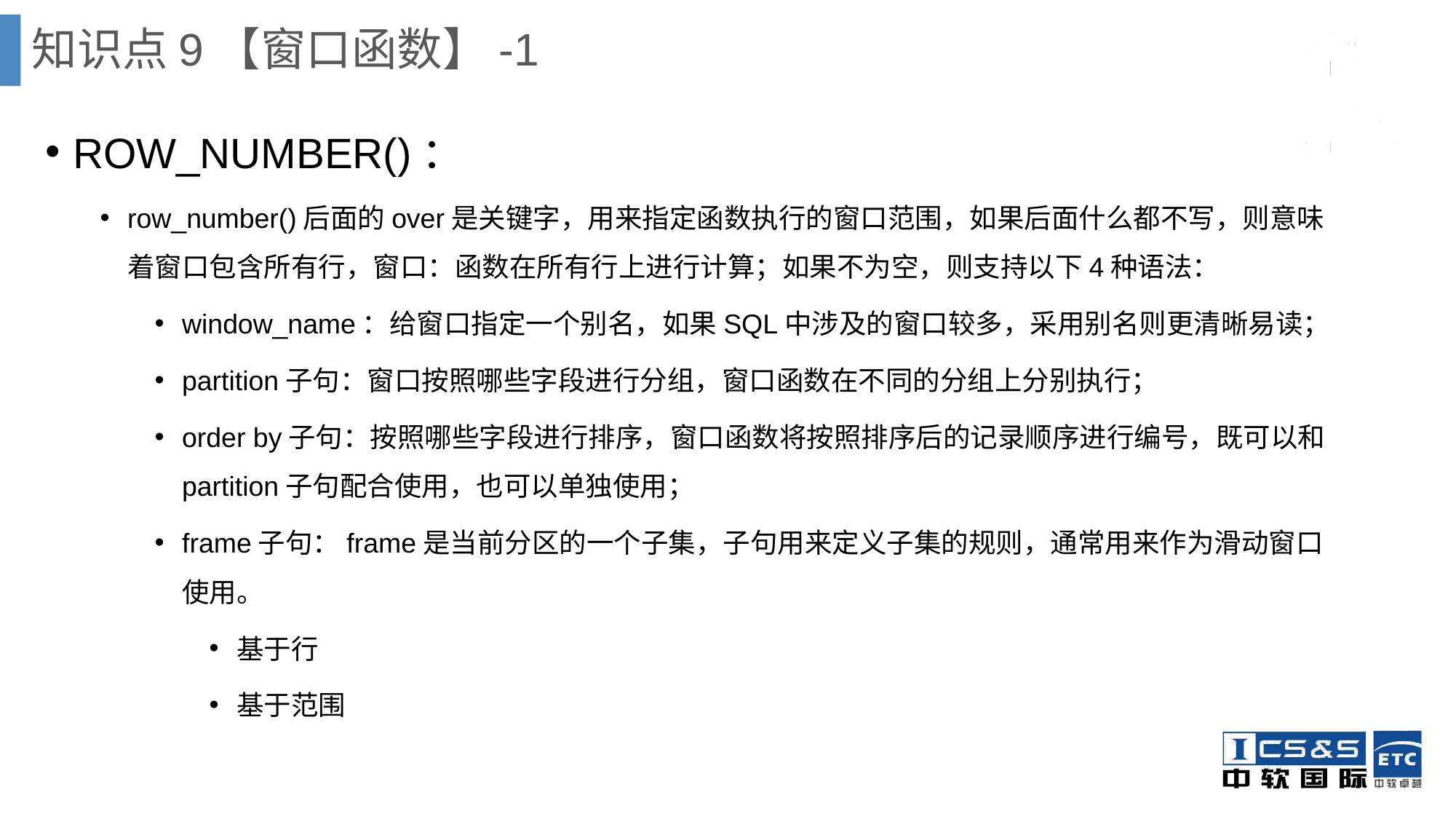

知识点9【窗口函数】-1
ROW_NUMBER()：
row_number()后面的over是关键字，用来指定函数执行的窗口范围，如果后面什么都不写，则意味着窗口包含所有行，窗口：函数在所有行上进行计算；如果不为空，则支持以下4种语法：
window_name：给窗口指定一个别名，如果SQL中涉及的窗口较多，采用别名则更清晰易读；
partition子句：窗口按照哪些字段进行分组，窗口函数在不同的分组上分别执行；
order by子句：按照哪些字段进行排序，窗口函数将按照排序后的记录顺序进行编号，既可以和partition子句配合使用，也可以单独使用；
frame子句：frame是当前分区的一个子集，子句用来定义子集的规则，通常用来作为滑动窗口使用。
基于行
基于范围